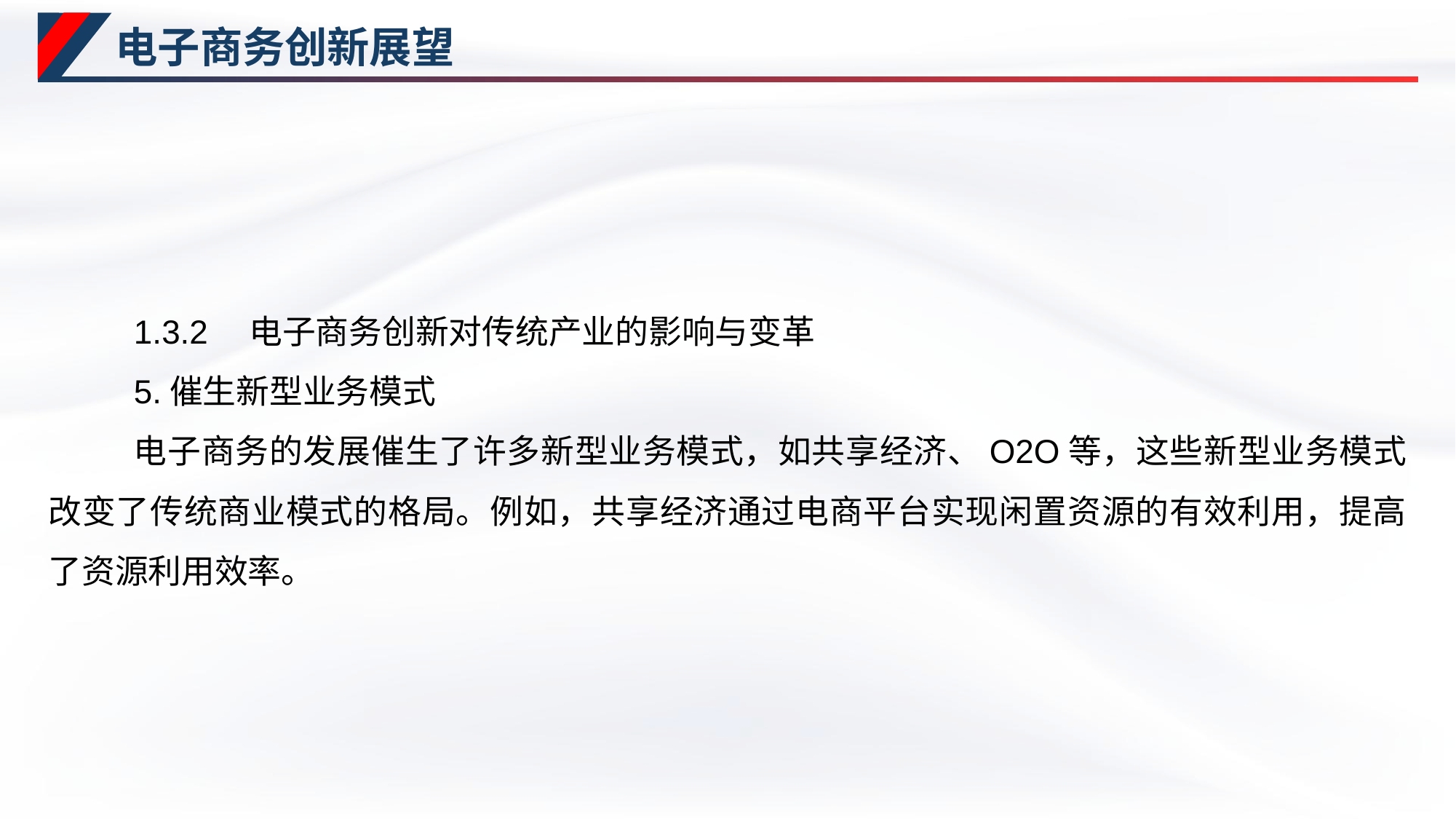

# 电子商务创新展望
1.3.2　电子商务创新对传统产业的影响与变革
5.催生新型业务模式
电子商务的发展催生了许多新型业务模式，如共享经济、O2O等，这些新型业务模式改变了传统商业模式的格局。例如，共享经济通过电商平台实现闲置资源的有效利用，提高了资源利用效率。